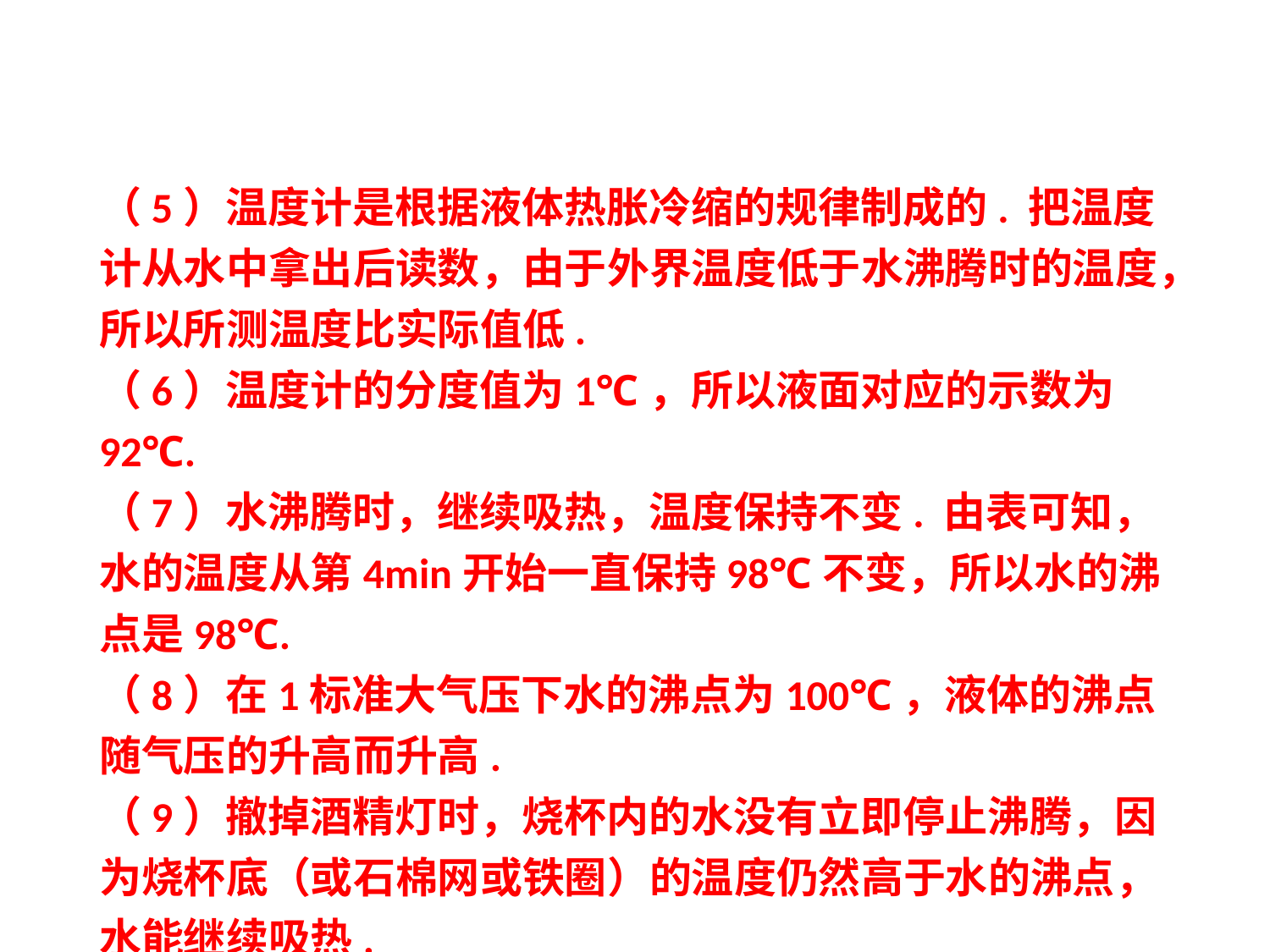

（5）温度计是根据液体热胀冷缩的规律制成的. 把温度计从水中拿出后读数，由于外界温度低于水沸腾时的温度，所以所测温度比实际值低.
（6）温度计的分度值为1℃，所以液面对应的示数为92℃.
（7）水沸腾时，继续吸热，温度保持不变. 由表可知，水的温度从第4min开始一直保持98℃不变，所以水的沸点是98℃.
（8）在1标准大气压下水的沸点为100℃，液体的沸点随气压的升高而升高.
（9）撤掉酒精灯时，烧杯内的水没有立即停止沸腾，因为烧杯底（或石棉网或铁圈）的温度仍然高于水的沸点，水能继续吸热.